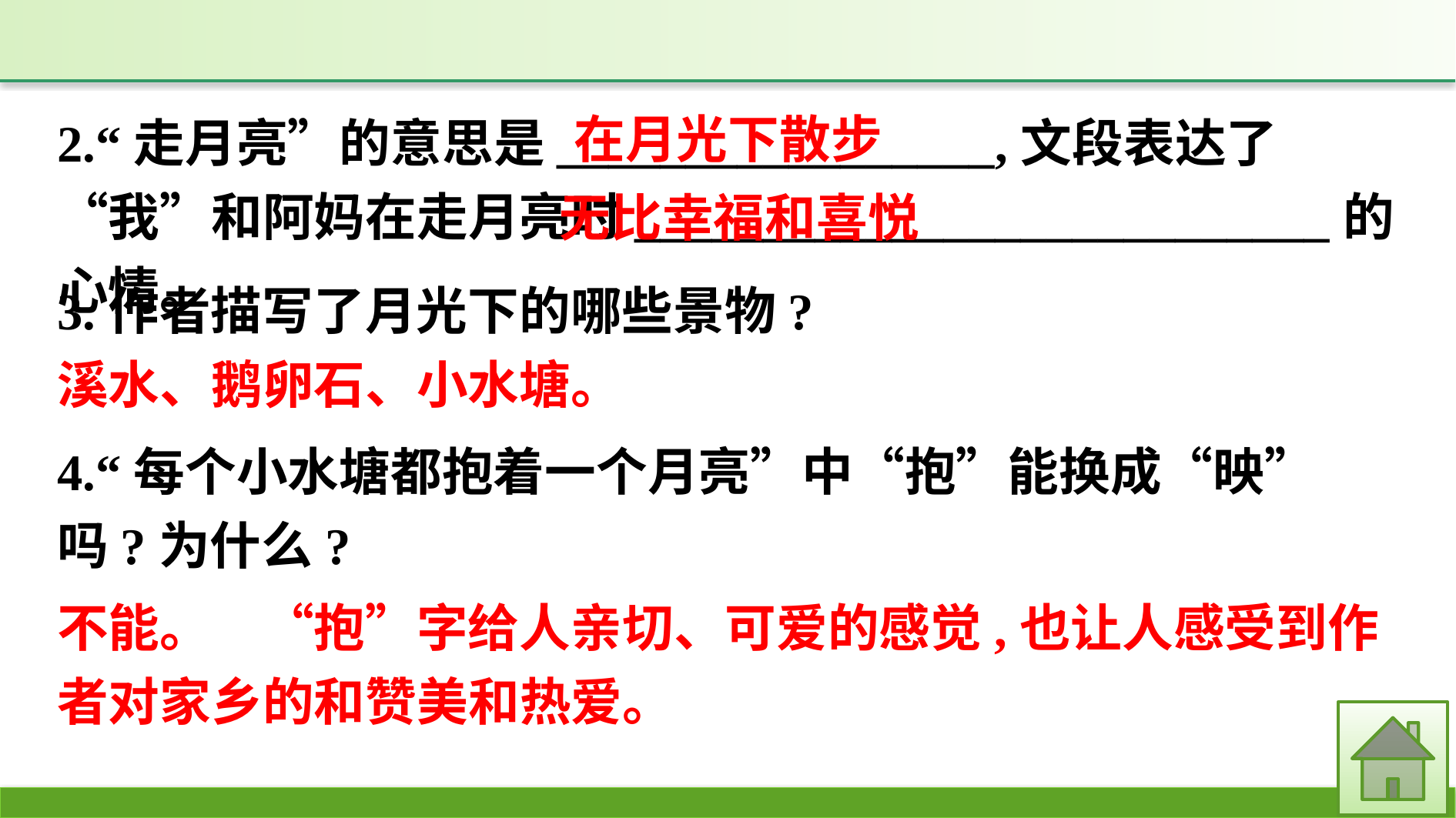

2.“走月亮”的意思是_________________,文段表达了“我”和阿妈在走月亮时___________________________的心情。
在月光下散步
无比幸福和喜悦
3.作者描写了月光下的哪些景物?
溪水、鹅卵石、小水塘。
4.“每个小水塘都抱着一个月亮”中“抱”能换成“映”吗?为什么?
不能。　“抱”字给人亲切、可爱的感觉,也让人感受到作者对家乡的和赞美和热爱。